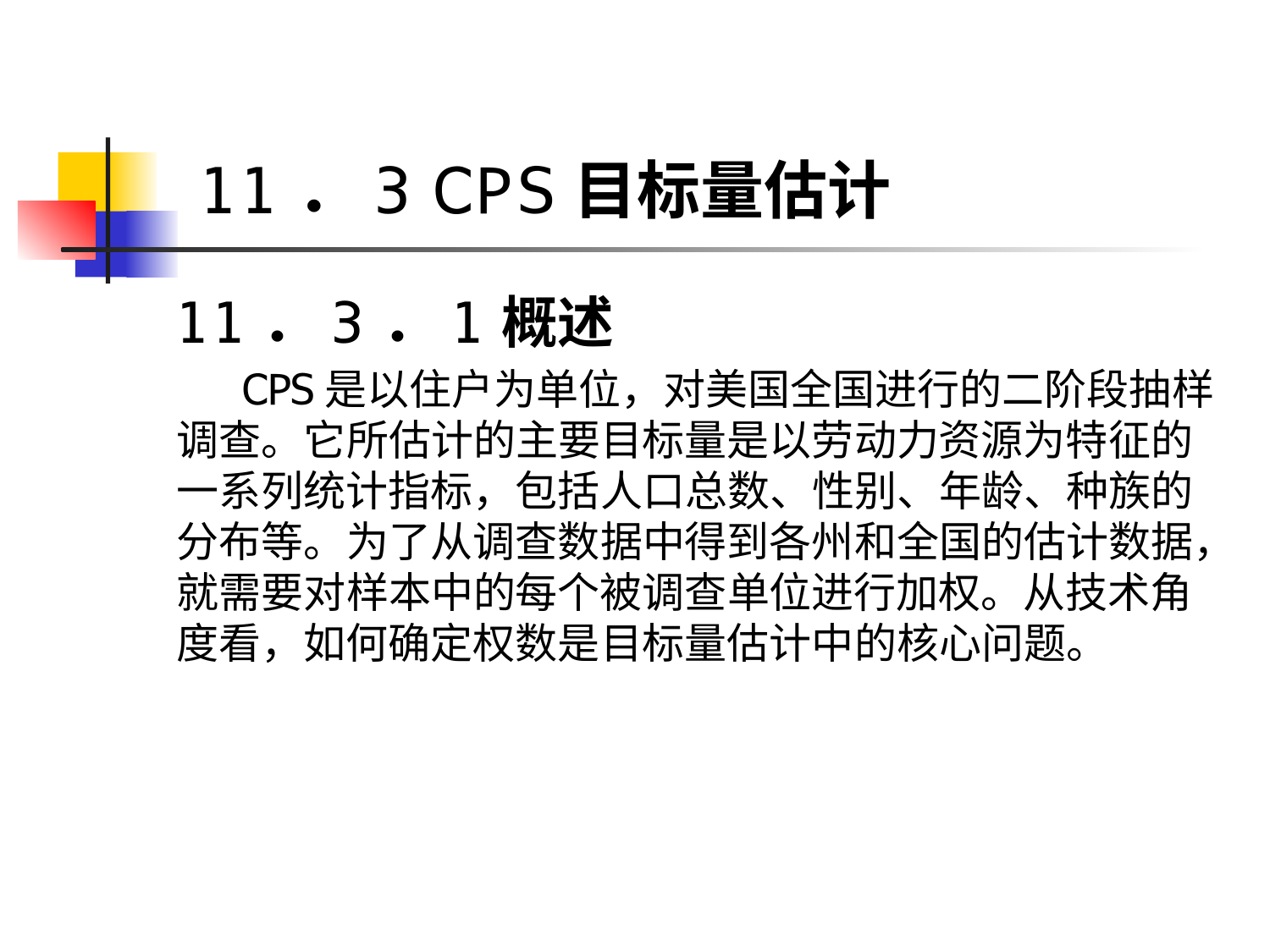

# 11．3 CPS目标量估计
11．3．1概述
     CPS是以住户为单位，对美国全国进行的二阶段抽样调查。它所估计的主要目标量是以劳动力资源为特征的一系列统计指标，包括人口总数、性别、年龄、种族的分布等。为了从调查数据中得到各州和全国的估计数据，就需要对样本中的每个被调查单位进行加权。从技术角度看，如何确定权数是目标量估计中的核心问题。